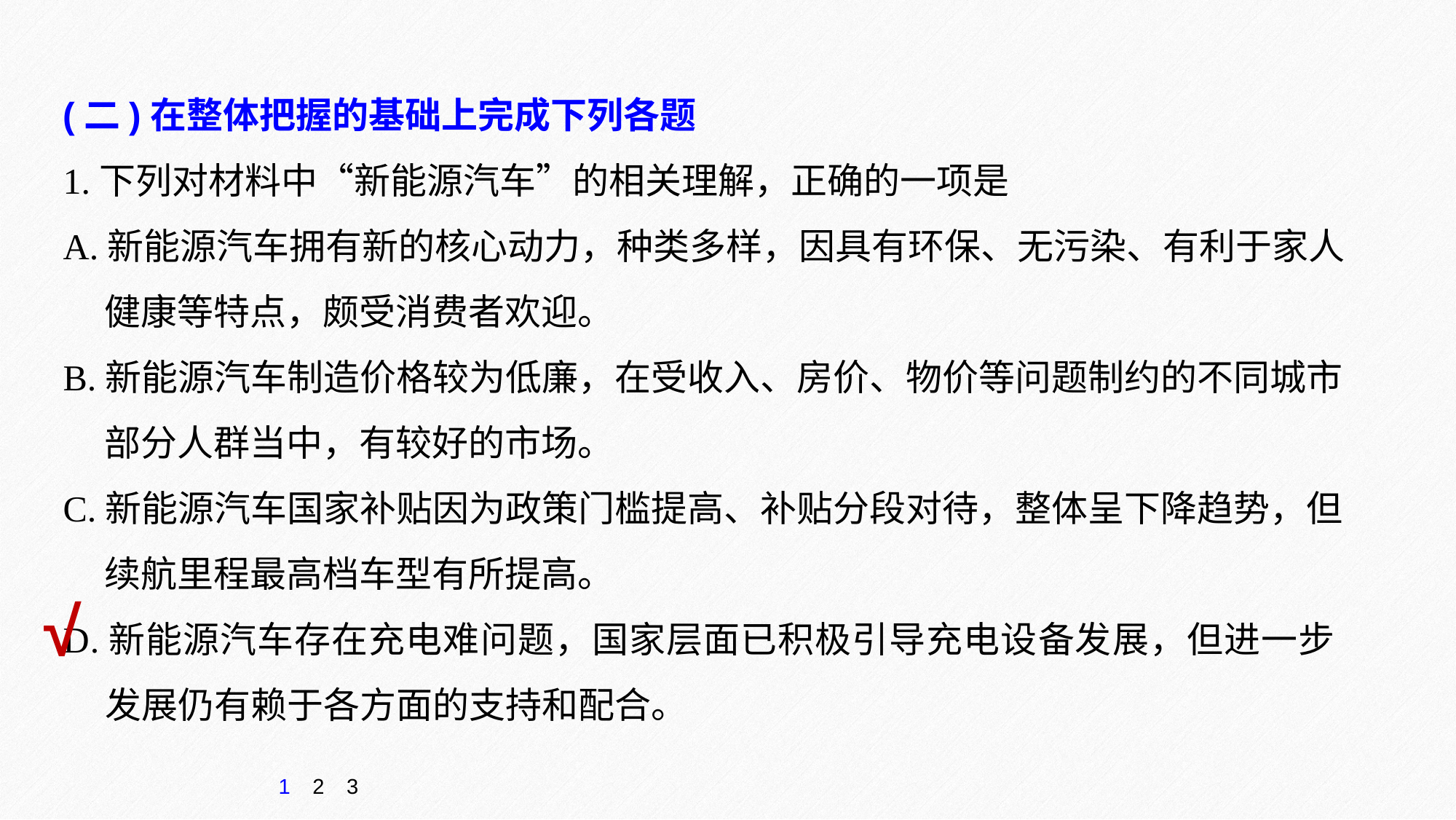

(二)在整体把握的基础上完成下列各题
1.下列对材料中“新能源汽车”的相关理解，正确的一项是
A.新能源汽车拥有新的核心动力，种类多样，因具有环保、无污染、有利于家人
    健康等特点，颇受消费者欢迎。
B.新能源汽车制造价格较为低廉，在受收入、房价、物价等问题制约的不同城市
    部分人群当中，有较好的市场。
C.新能源汽车国家补贴因为政策门槛提高、补贴分段对待，整体呈下降趋势，但
    续航里程最高档车型有所提高。
D.新能源汽车存在充电难问题，国家层面已积极引导充电设备发展，但进一步
    发展仍有赖于各方面的支持和配合。
√
1
2
3